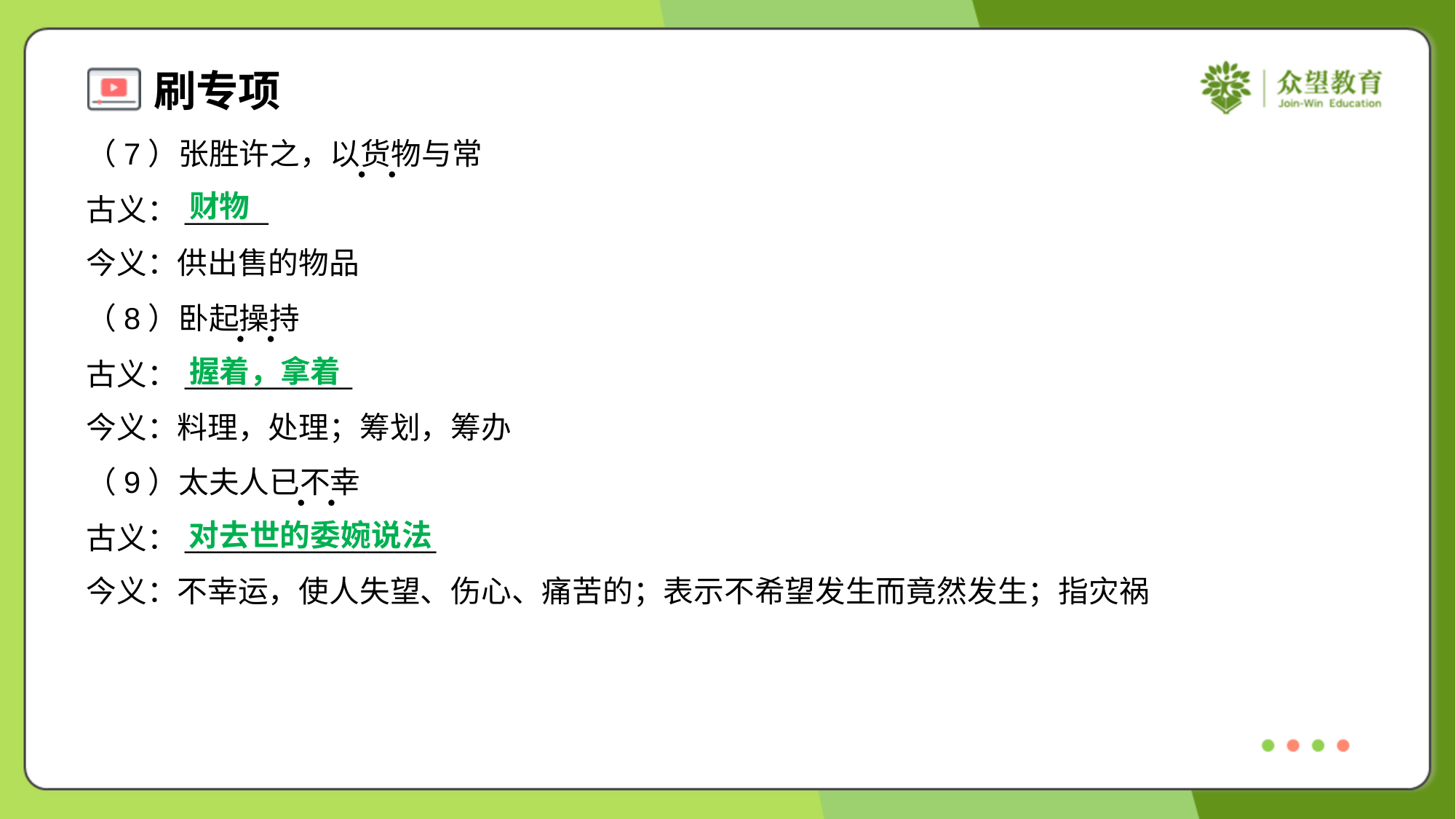

（7）张胜许之，以货物与常
古义：______
今义：供出售的物品
财物

（8）卧起操持
古义：____________
今义：料理，处理；筹划，筹办
握着，拿着

（9）太夫人已不幸
古义：__________________
今义：不幸运，使人失望、伤心、痛苦的；表示不希望发生而竟然发生；指灾祸
对去世的委婉说法